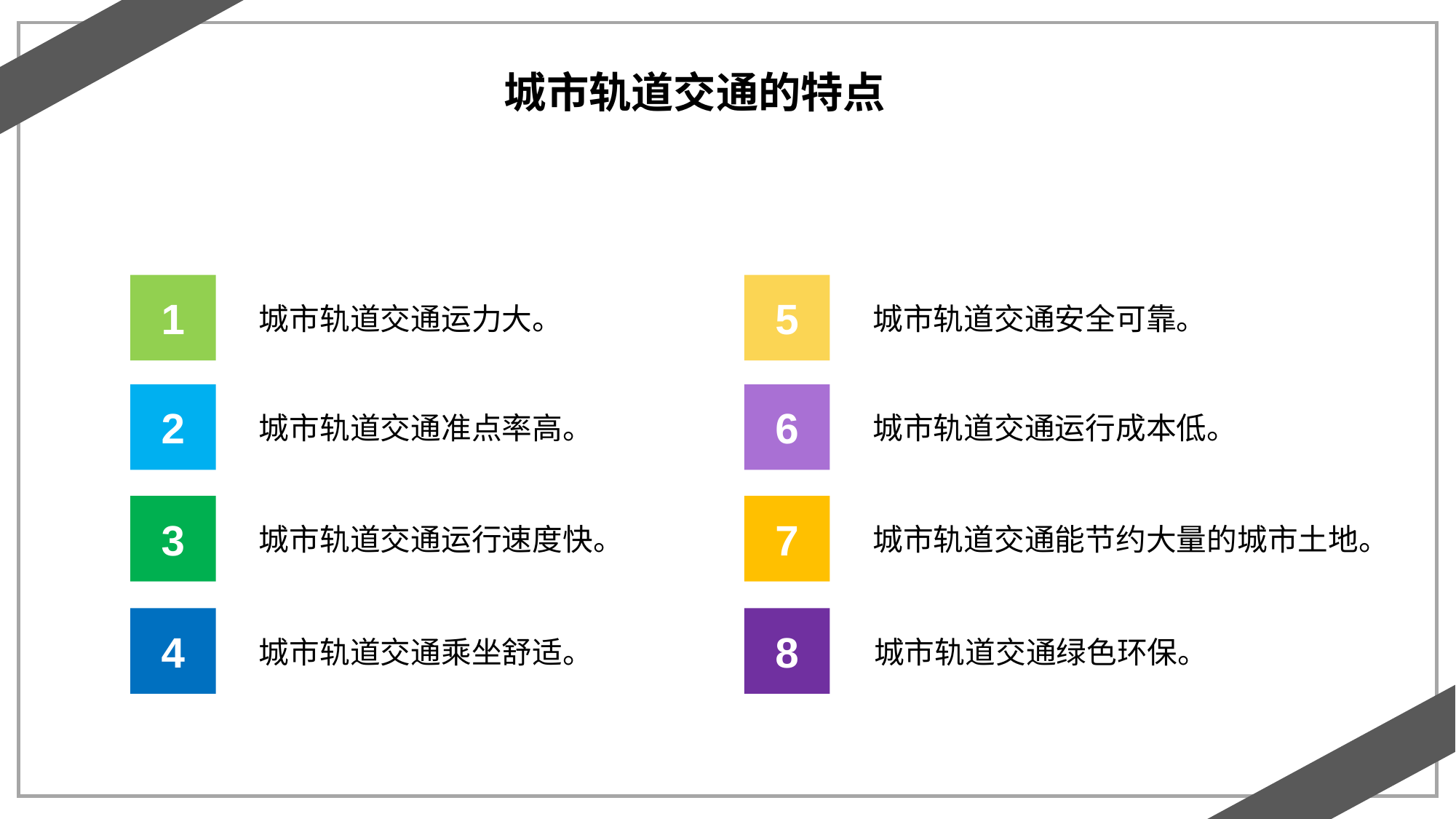

城市轨道交通的特点
1
5
城市轨道交通运力大。
城市轨道交通安全可靠。
2
6
城市轨道交通准点率高。
城市轨道交通运行成本低。
3
7
城市轨道交通运行速度快。
城市轨道交通能节约大量的城市土地。
4
8
城市轨道交通乘坐舒适。
城市轨道交通绿色环保。